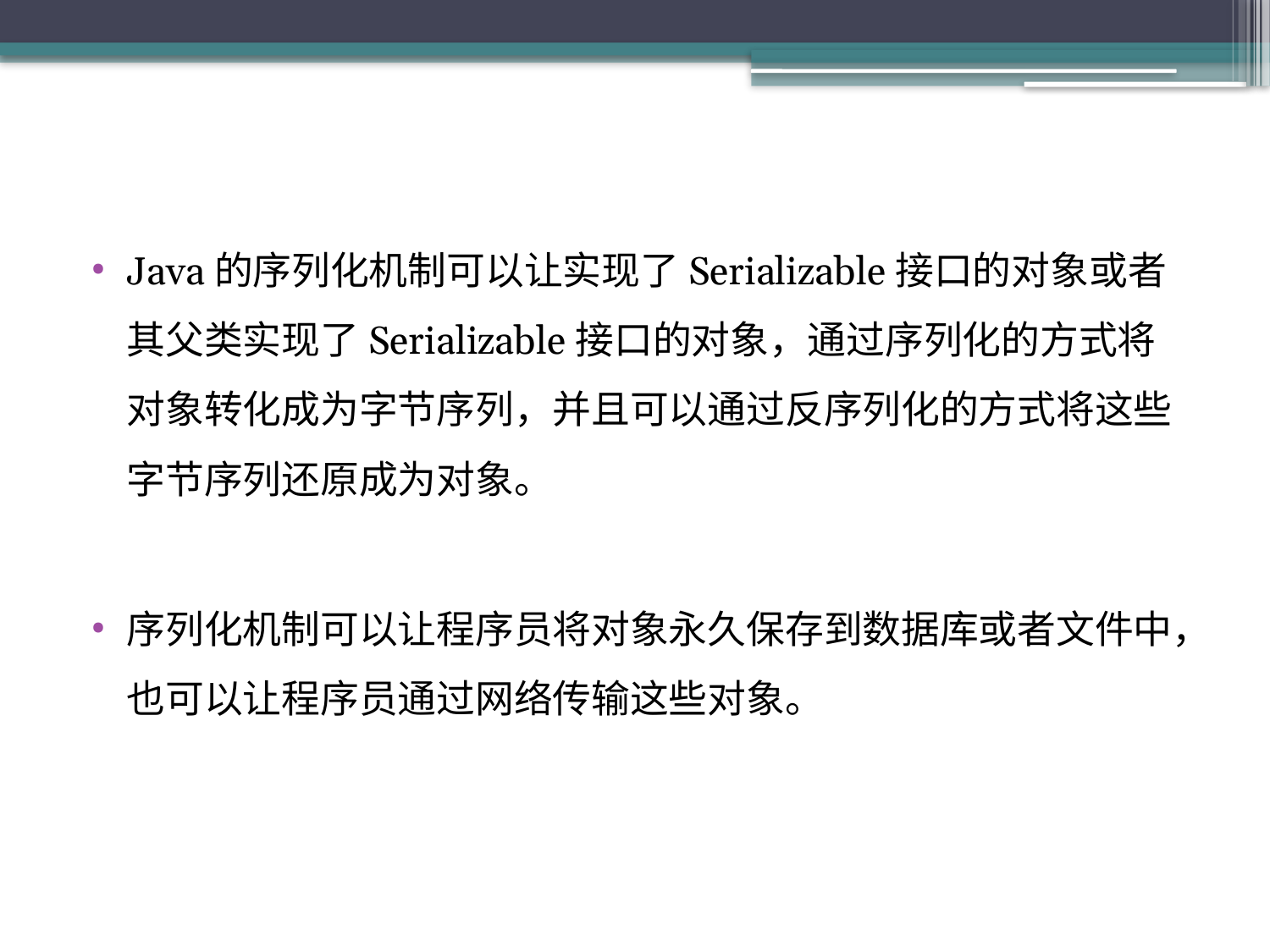

#
Java的序列化机制可以让实现了Serializable接口的对象或者其父类实现了Serializable接口的对象，通过序列化的方式将对象转化成为字节序列，并且可以通过反序列化的方式将这些字节序列还原成为对象。

序列化机制可以让程序员将对象永久保存到数据库或者文件中，也可以让程序员通过网络传输这些对象。